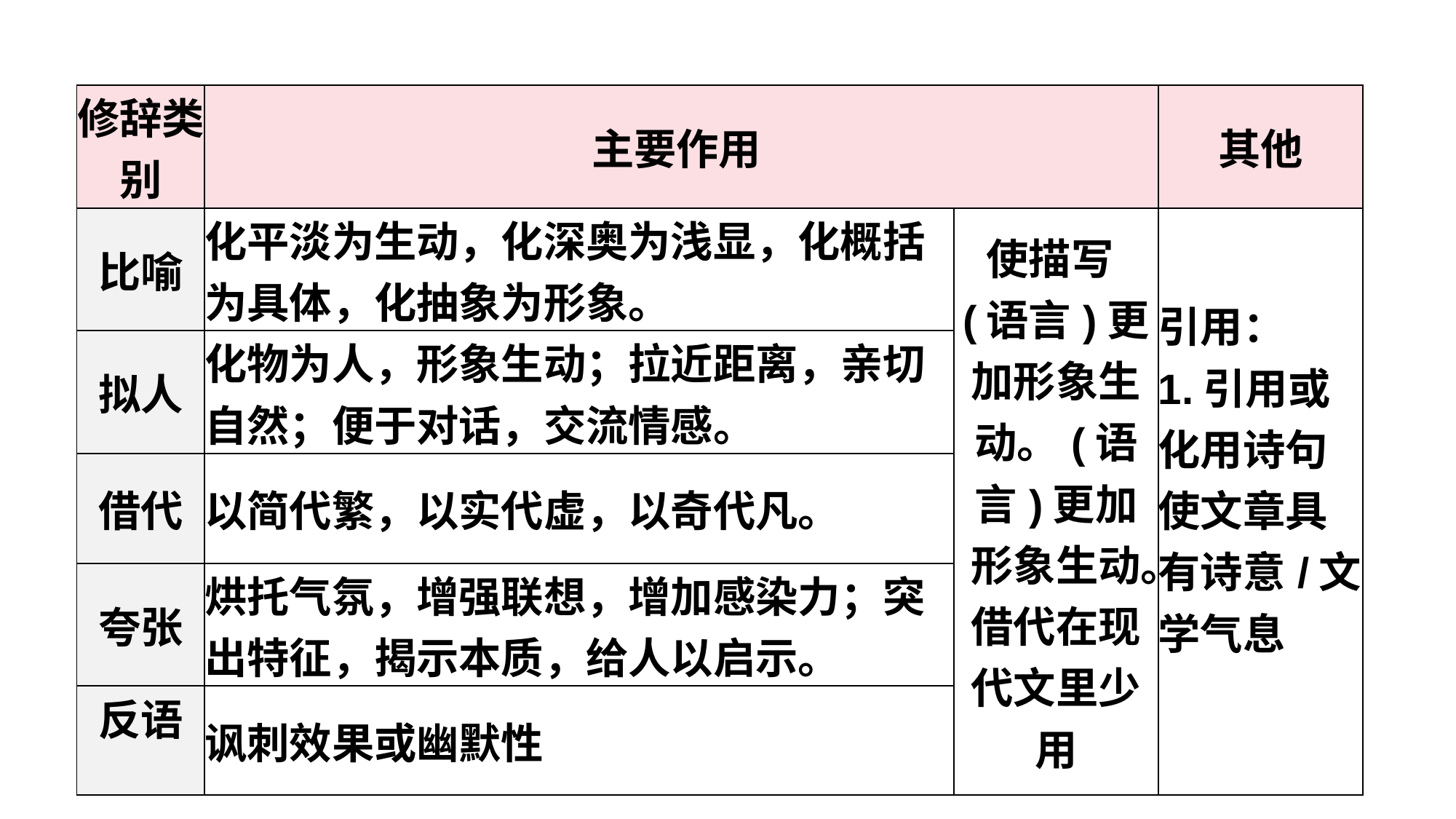

| 修辞类别 | 主要作用 |  | 其他 |
| --- | --- | --- | --- |
| 比喻 | 化平淡为生动，化深奥为浅显，化概括为具体，化抽象为形象。 | 使描写(语言)更加形象生动。(语言)更加形象生动。 借代在现代文里少用 | 引用： 1.引用或化用诗句使文章具有诗意/文学气息 |
| 拟人 | 化物为人，形象生动；拉近距离，亲切自然；便于对话，交流情感。 |  |  |
| 借代 | 以简代繁，以实代虚，以奇代凡。 |  |  |
| 夸张 | 烘托气氛，增强联想，增加感染力；突出特征，揭示本质，给人以启示。 |  |  |
| 反语 | 讽刺效果或幽默性 |  |  |